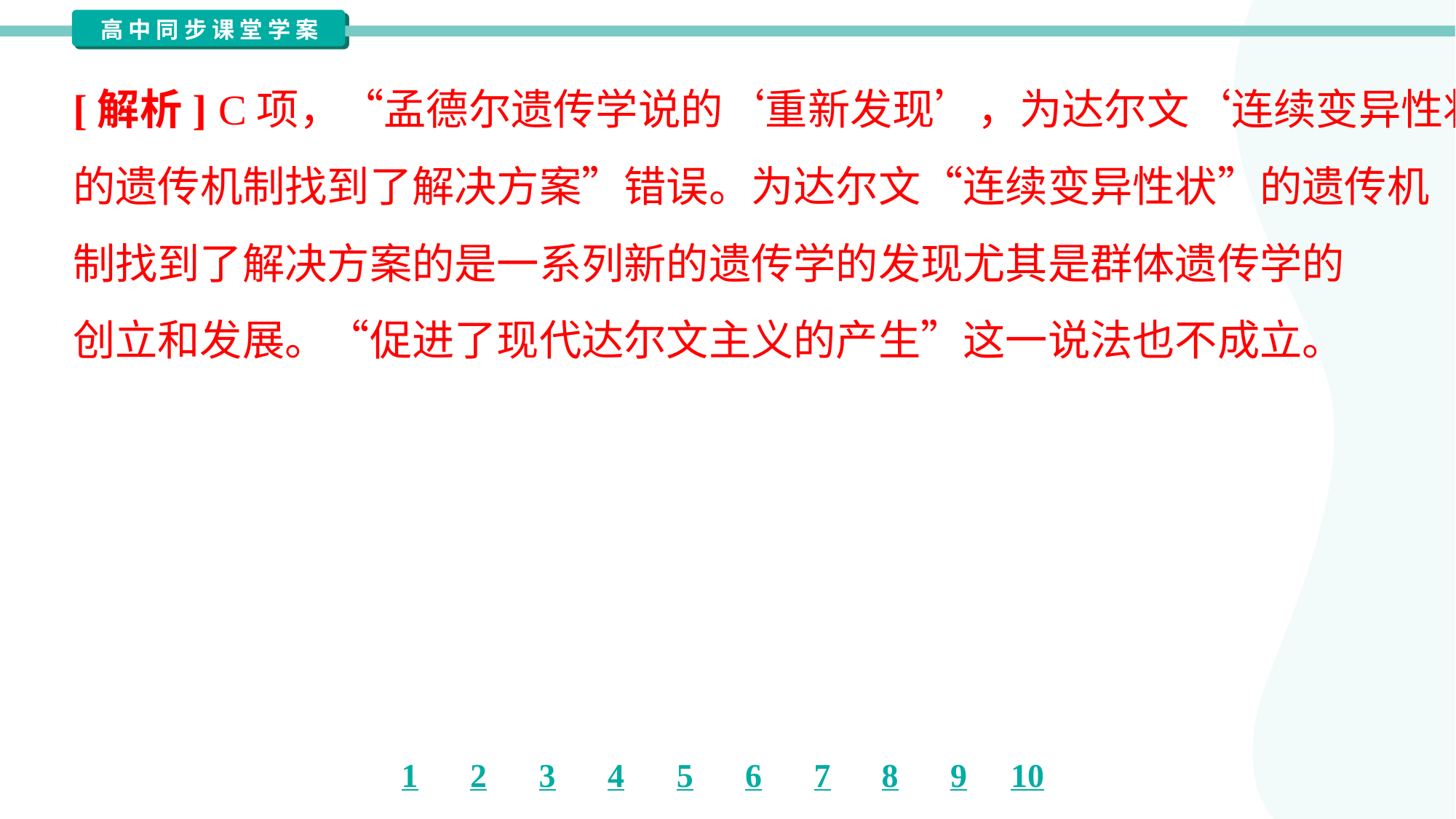

[解析] C项，“孟德尔遗传学说的‘重新发现’，为达尔文‘连续变异性状’
的遗传机制找到了解决方案”错误。为达尔文“连续变异性状”的遗传机
制找到了解决方案的是一系列新的遗传学的发现尤其是群体遗传学的
创立和发展。“促进了现代达尔文主义的产生”这一说法也不成立。